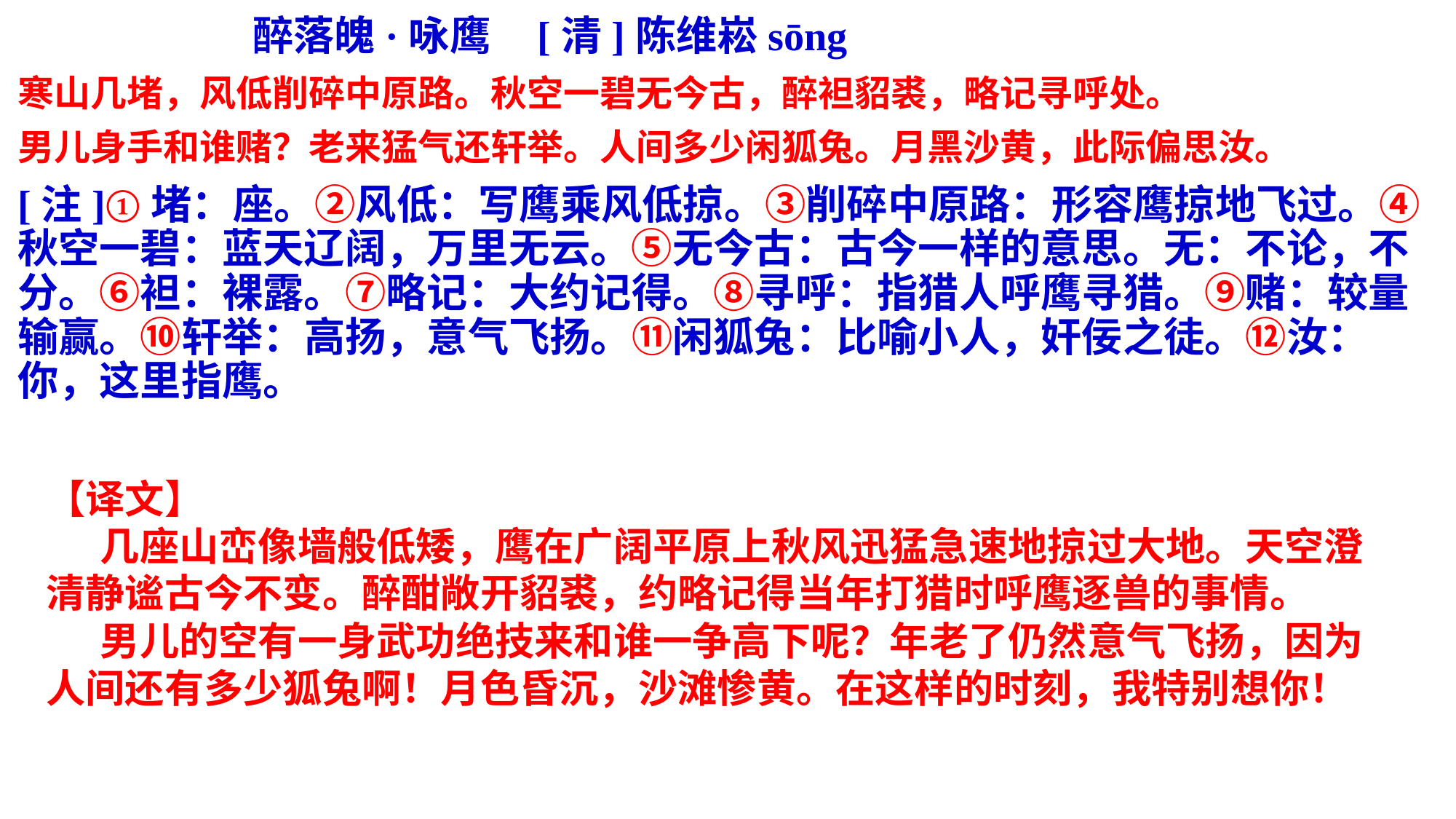

醉落魄·咏鹰    [清]陈维崧sōng
寒山几堵，风低削碎中原路。秋空一碧无今古，醉袒貂裘，略记寻呼处。
男儿身手和谁赌？老来猛气还轩举。人间多少闲狐兔。月黑沙黄，此际偏思汝。
[注]①堵：座。②风低：写鹰乘风低掠。③削碎中原路：形容鹰掠地飞过。④秋空一碧：蓝天辽阔，万里无云。⑤无今古：古今一样的意思。无：不论，不分。⑥袒：裸露。⑦略记：大约记得。⑧寻呼：指猎人呼鹰寻猎。⑨赌：较量输赢。⑩轩举：高扬，意气飞扬。⑪闲狐兔：比喻小人，奸佞之徒。⑫汝：你，这里指鹰。

【译文】
     几座山峦像墙般低矮，鹰在广阔平原上秋风迅猛急速地掠过大地。天空澄清静谧古今不变。醉酣敞开貂裘，约略记得当年打猎时呼鹰逐兽的事情。
     男儿的空有一身武功绝技来和谁一争高下呢？年老了仍然意气飞扬，因为人间还有多少狐兔啊！月色昏沉，沙滩惨黄。在这样的时刻，我特别想你！